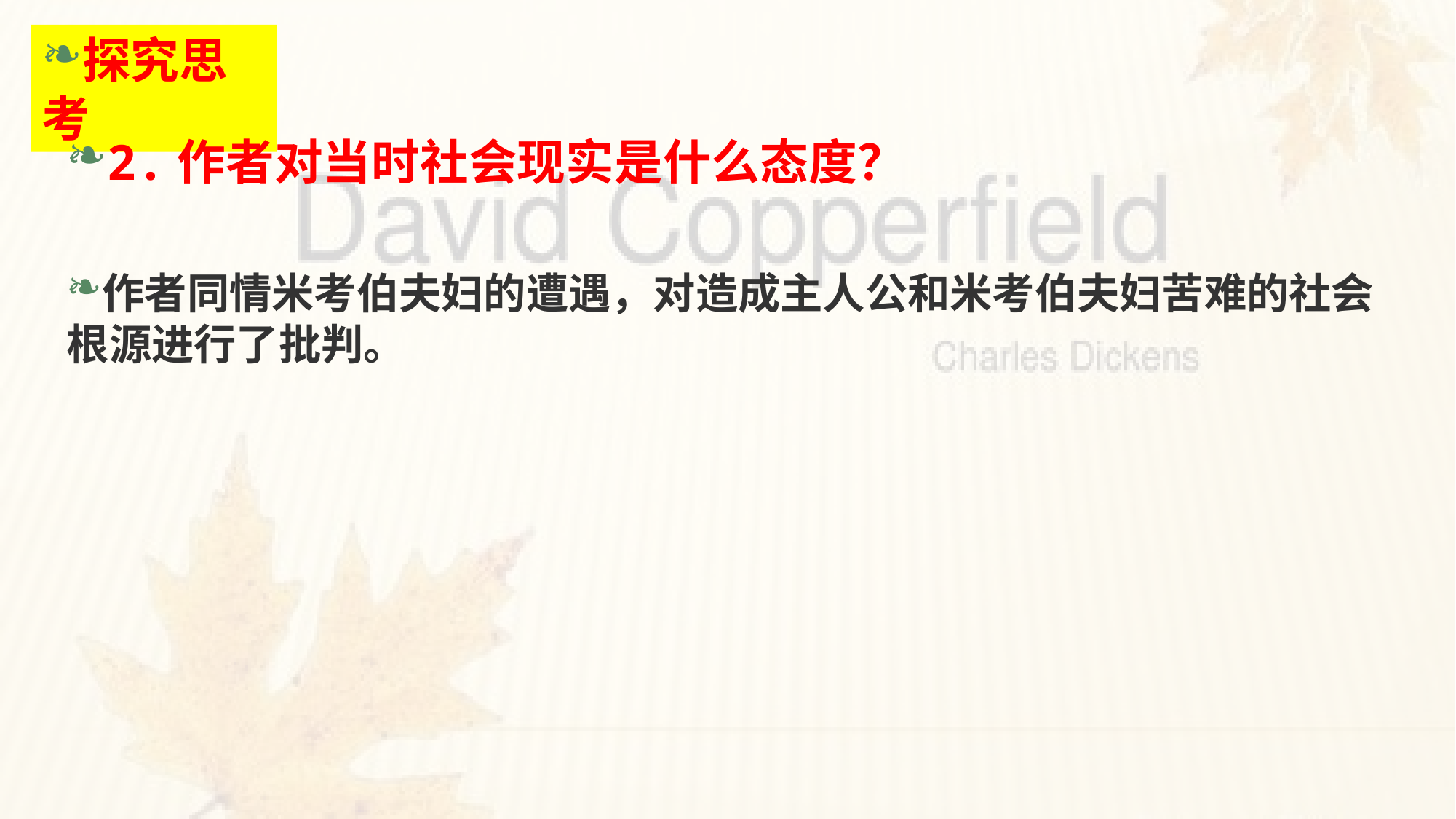

探究思考
2.作者对当时社会现实是什么态度？
作者同情米考伯夫妇的遭遇，对造成主人公和米考伯夫妇苦难的社会根源进行了批判。